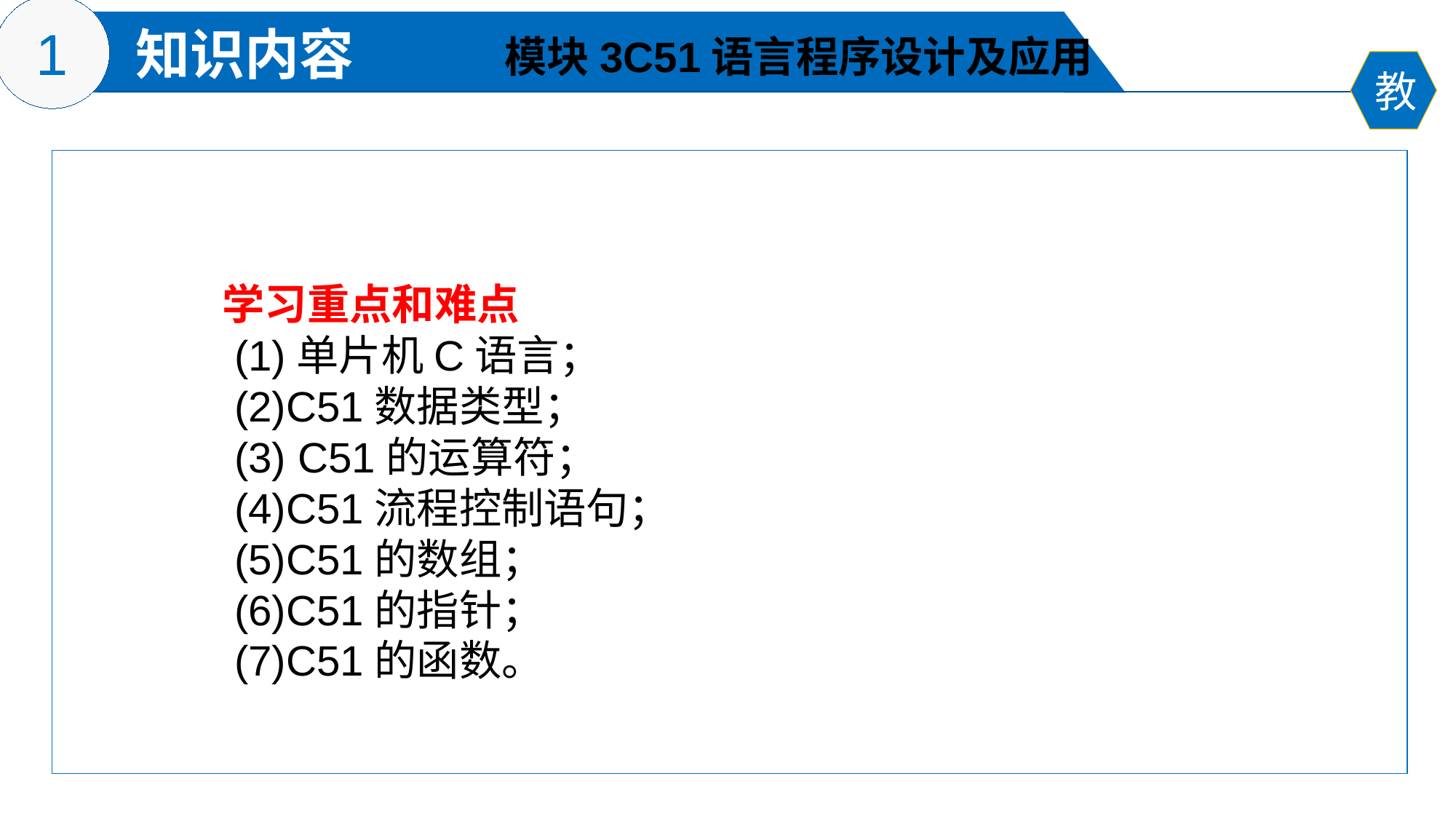

模块3C51语言程序设计及应用
学习重点和难点
 (1)单片机C语言；
 (2)C51数据类型；
 (3) C51的运算符；
 (4)C51流程控制语句；
 (5)C51的数组；
 (6)C51的指针；
 (7)C51的函数。